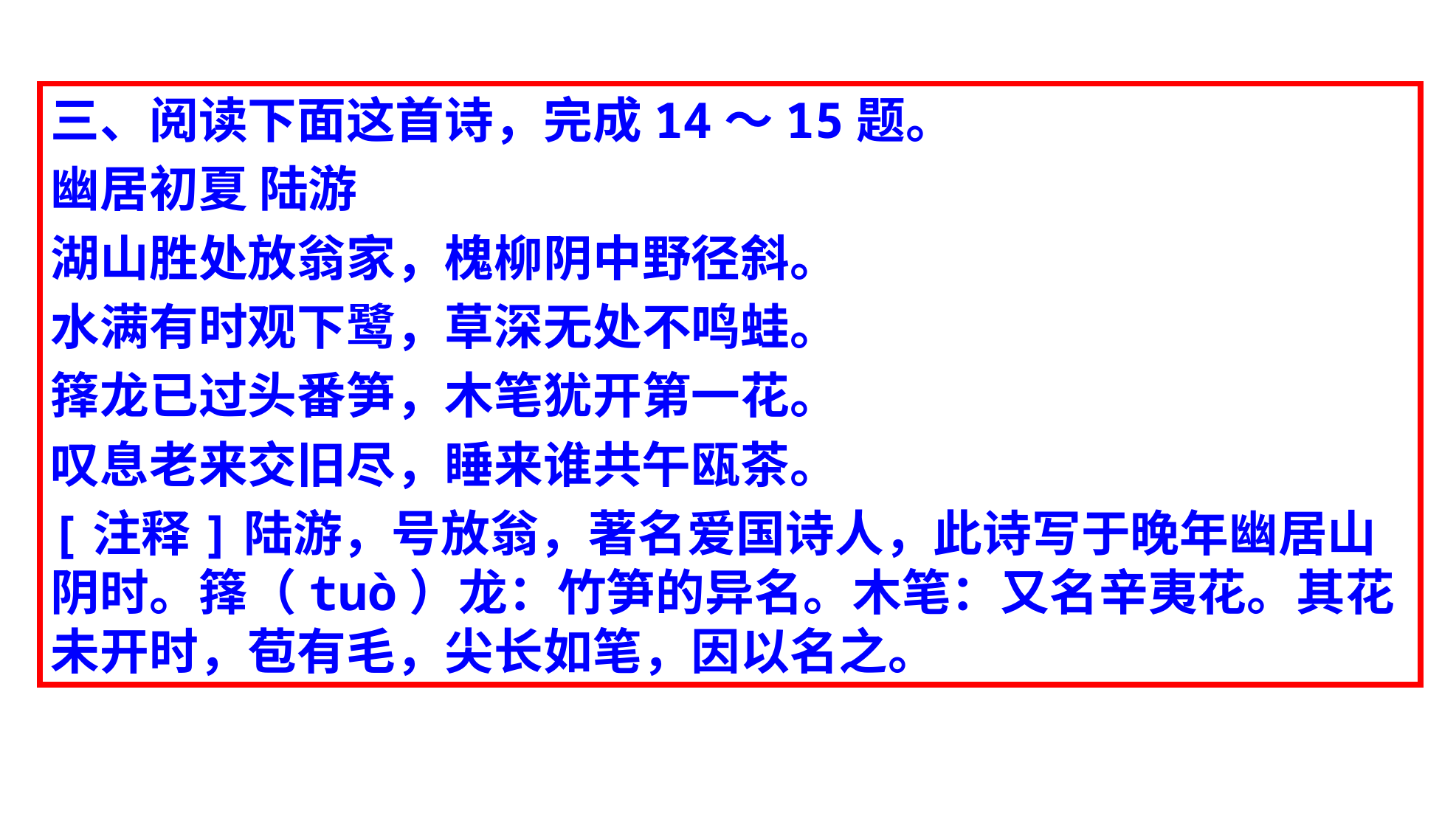

三、阅读下面这首诗，完成14～15题。
幽居初夏 陆游
湖山胜处放翁家，槐柳阴中野径斜。
水满有时观下鹭，草深无处不鸣蛙。
箨龙已过头番笋，木笔犹开第一花。
叹息老来交旧尽，睡来谁共午瓯茶。
[注释]陆游，号放翁，著名爱国诗人，此诗写于晚年幽居山阴时。箨（tuò）龙：竹笋的异名。木笔：又名辛夷花。其花未开时，苞有毛，尖长如笔，因以名之。